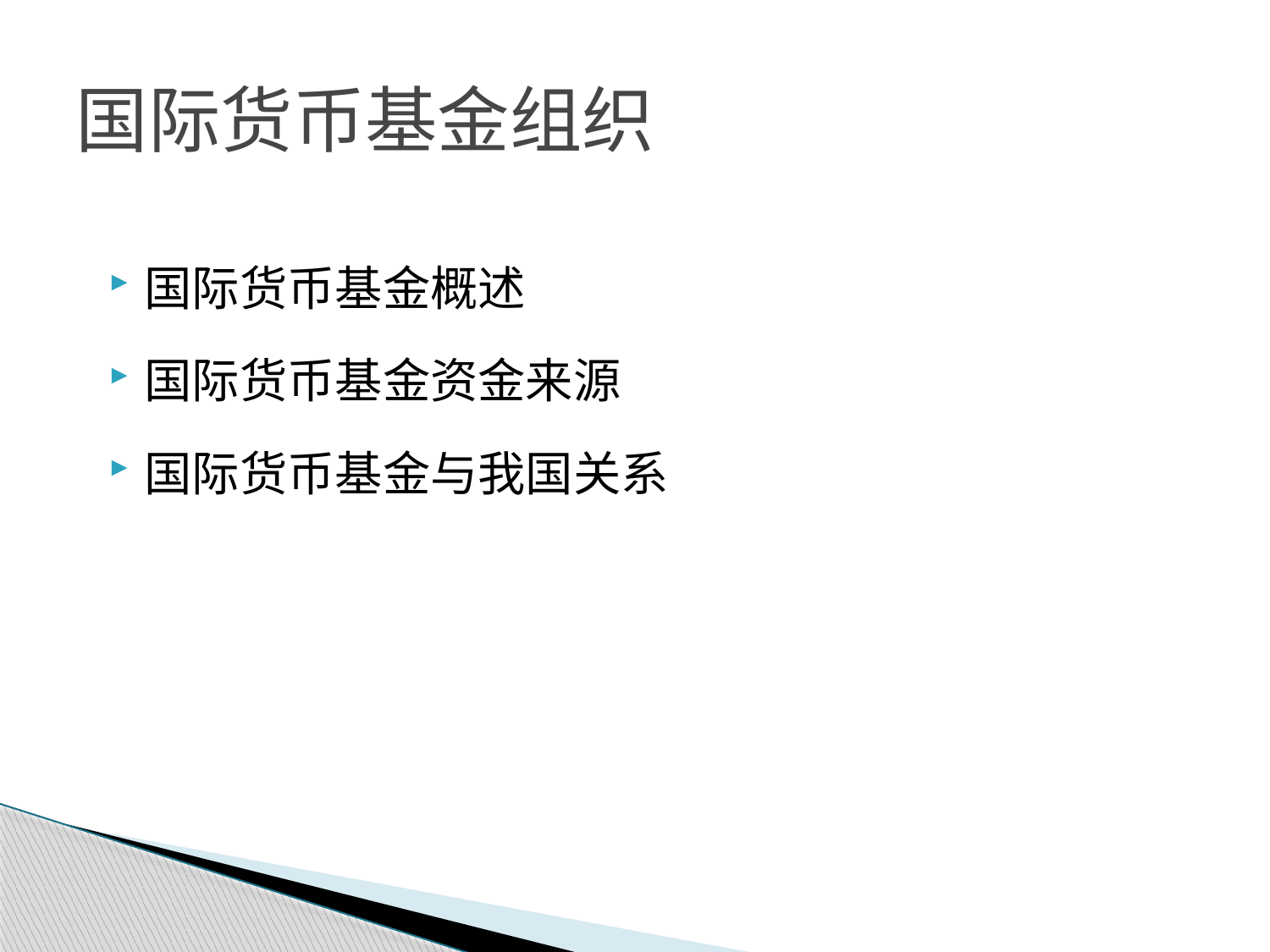

# 国际货币基金组织
国际货币基金概述
国际货币基金资金来源
国际货币基金与我国关系